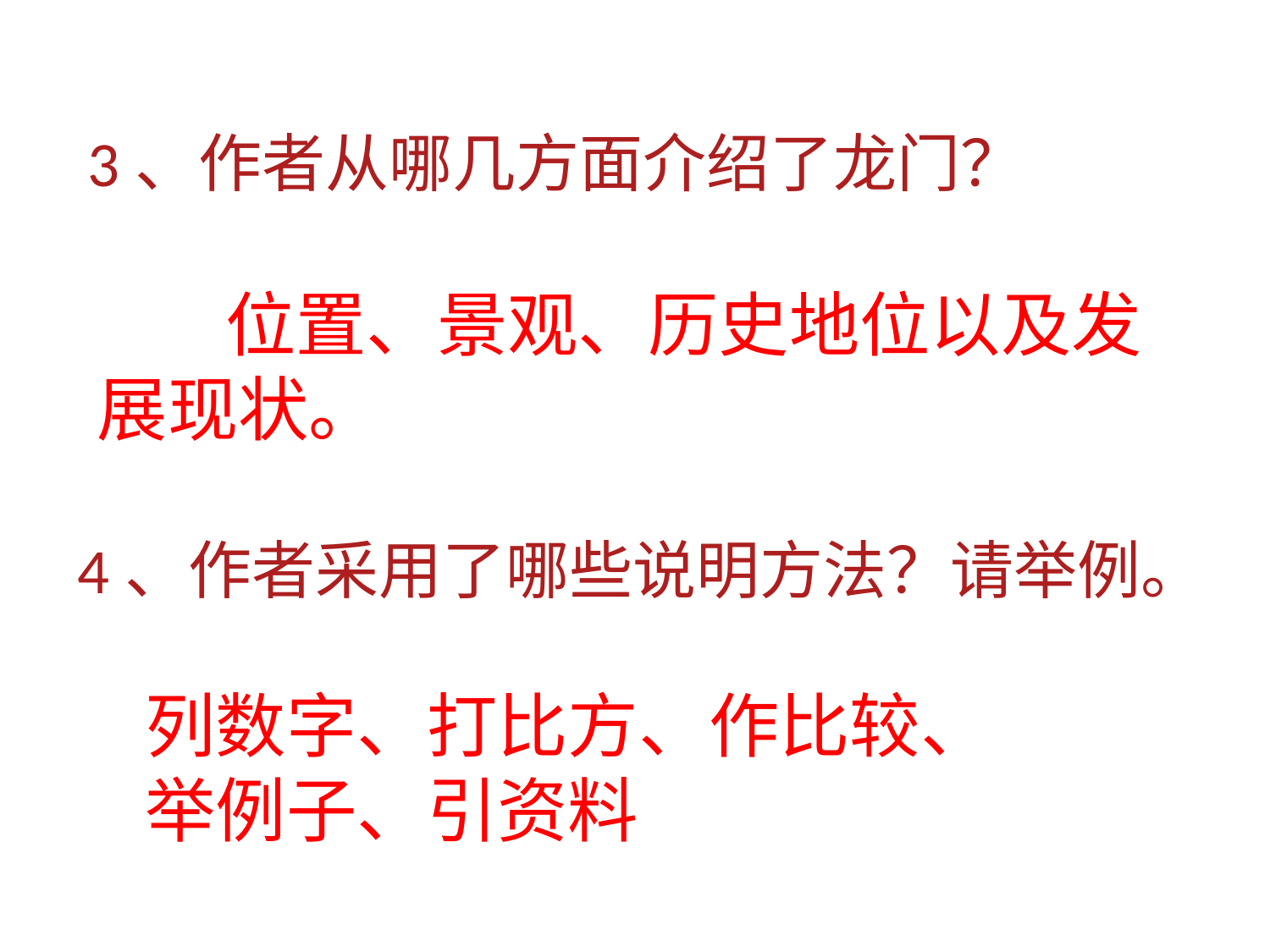

3、作者从哪几方面介绍了龙门？
       位置、景观、历史地位以及发展现状。
4、作者采用了哪些说明方法？请举例。
 列数字、打比方、作比较、
 举例子、引资料